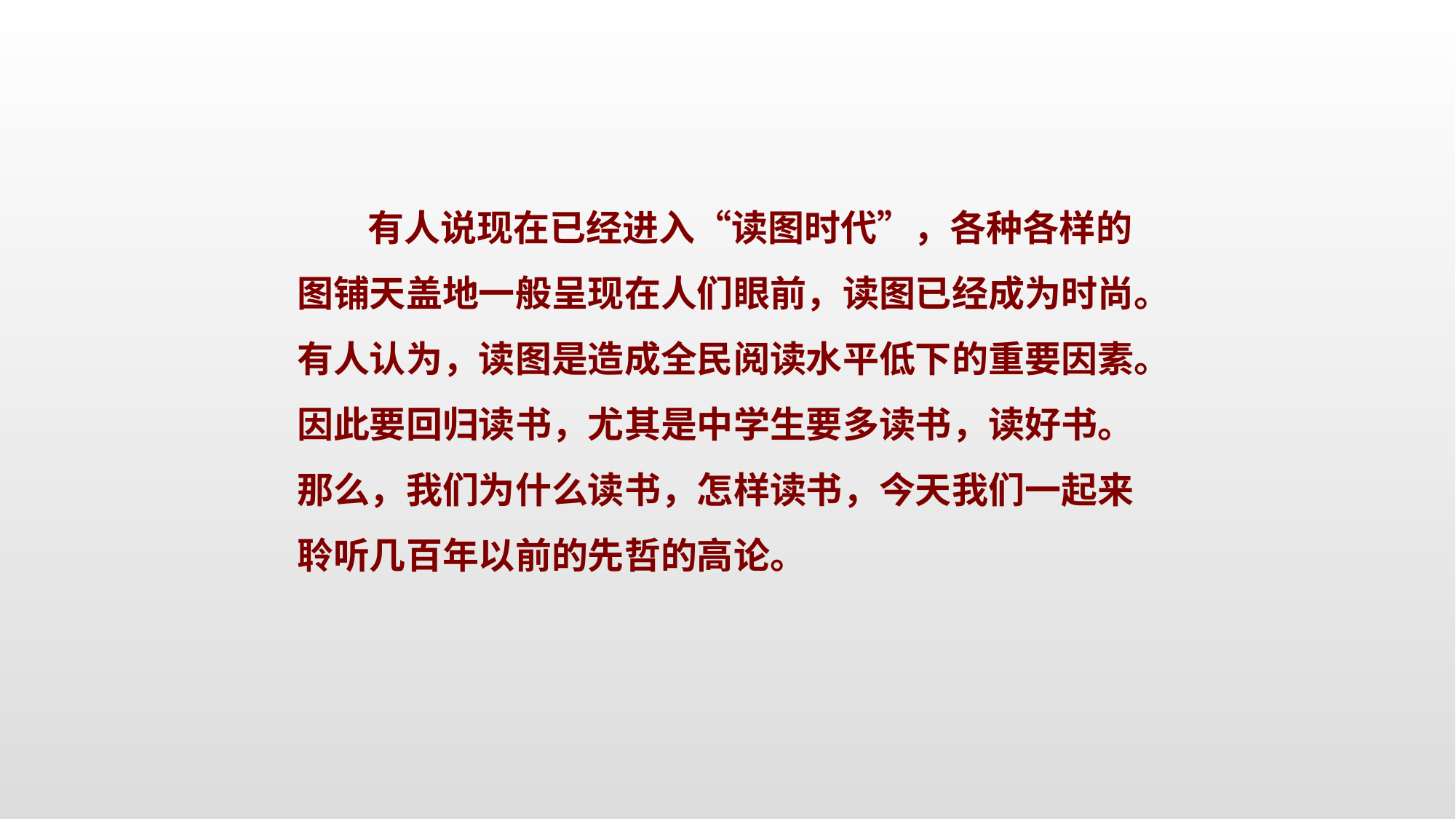

有人说现在已经进入“读图时代”，各种各样的图铺天盖地一般呈现在人们眼前，读图已经成为时尚。有人认为，读图是造成全民阅读水平低下的重要因素。因此要回归读书，尤其是中学生要多读书，读好书。那么，我们为什么读书，怎样读书，今天我们一起来聆听几百年以前的先哲的高论。